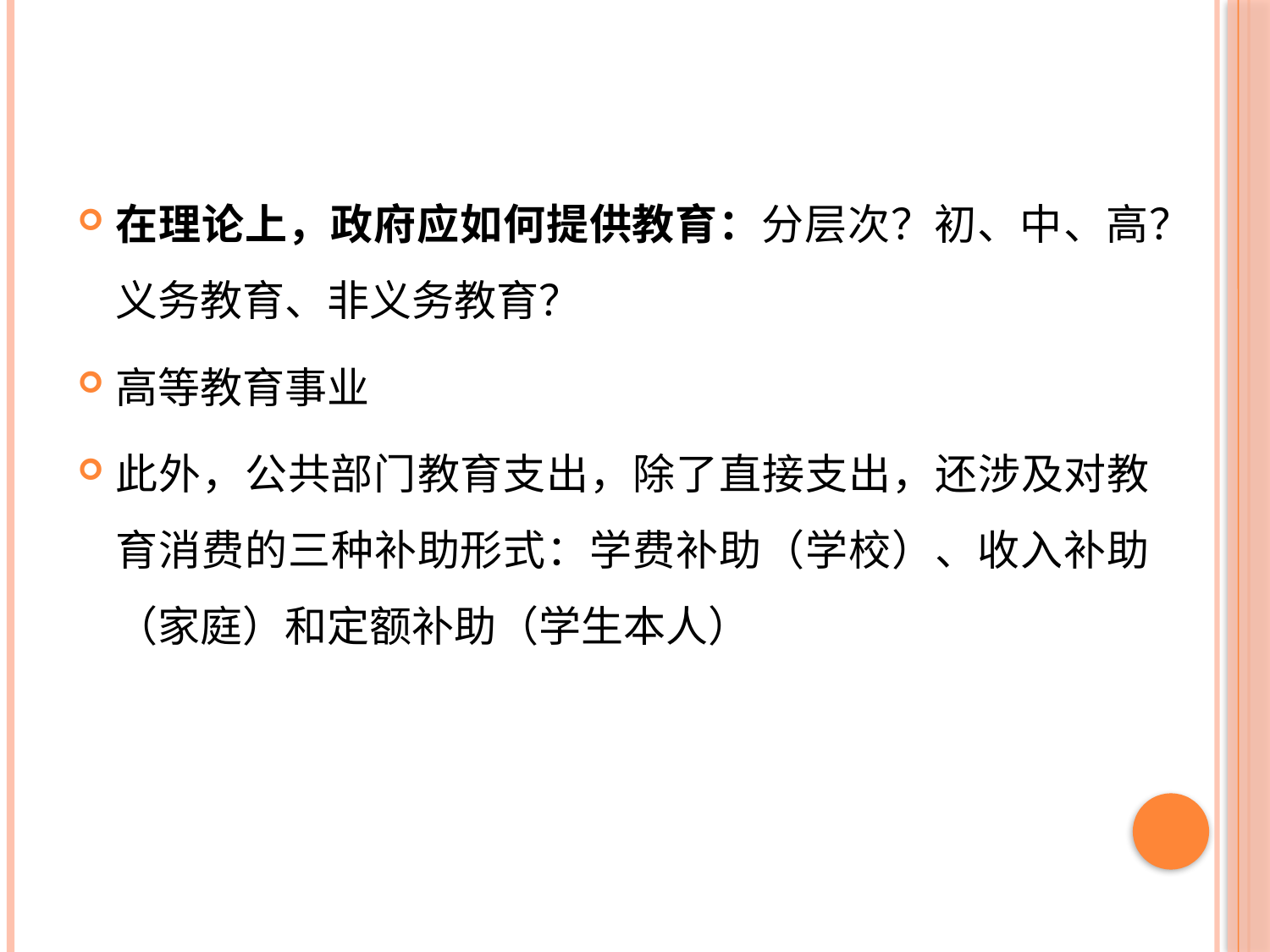

在理论上，政府应如何提供教育：分层次？初、中、高？义务教育、非义务教育？
高等教育事业
此外，公共部门教育支出，除了直接支出，还涉及对教育消费的三种补助形式：学费补助（学校）、收入补助（家庭）和定额补助（学生本人）